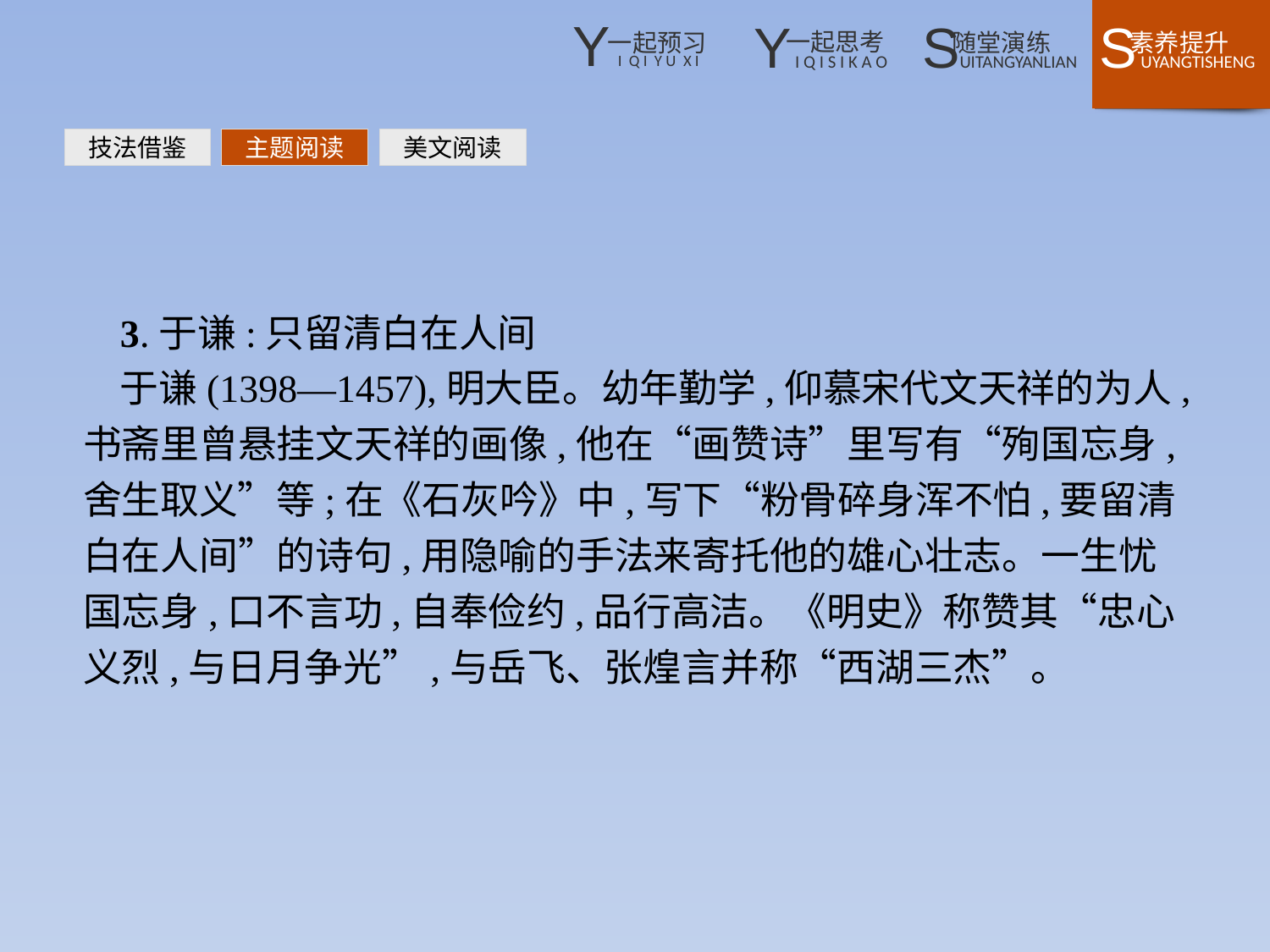

技法借鉴
主题阅读
美文阅读
3.于谦:只留清白在人间
于谦(1398—1457),明大臣。幼年勤学,仰慕宋代文天祥的为人,书斋里曾悬挂文天祥的画像,他在“画赞诗”里写有“殉国忘身,舍生取义”等;在《石灰吟》中,写下“粉骨碎身浑不怕,要留清白在人间”的诗句,用隐喻的手法来寄托他的雄心壮志。一生忧国忘身,口不言功,自奉俭约,品行高洁。《明史》称赞其“忠心义烈,与日月争光”,与岳飞、张煌言并称“西湖三杰”。